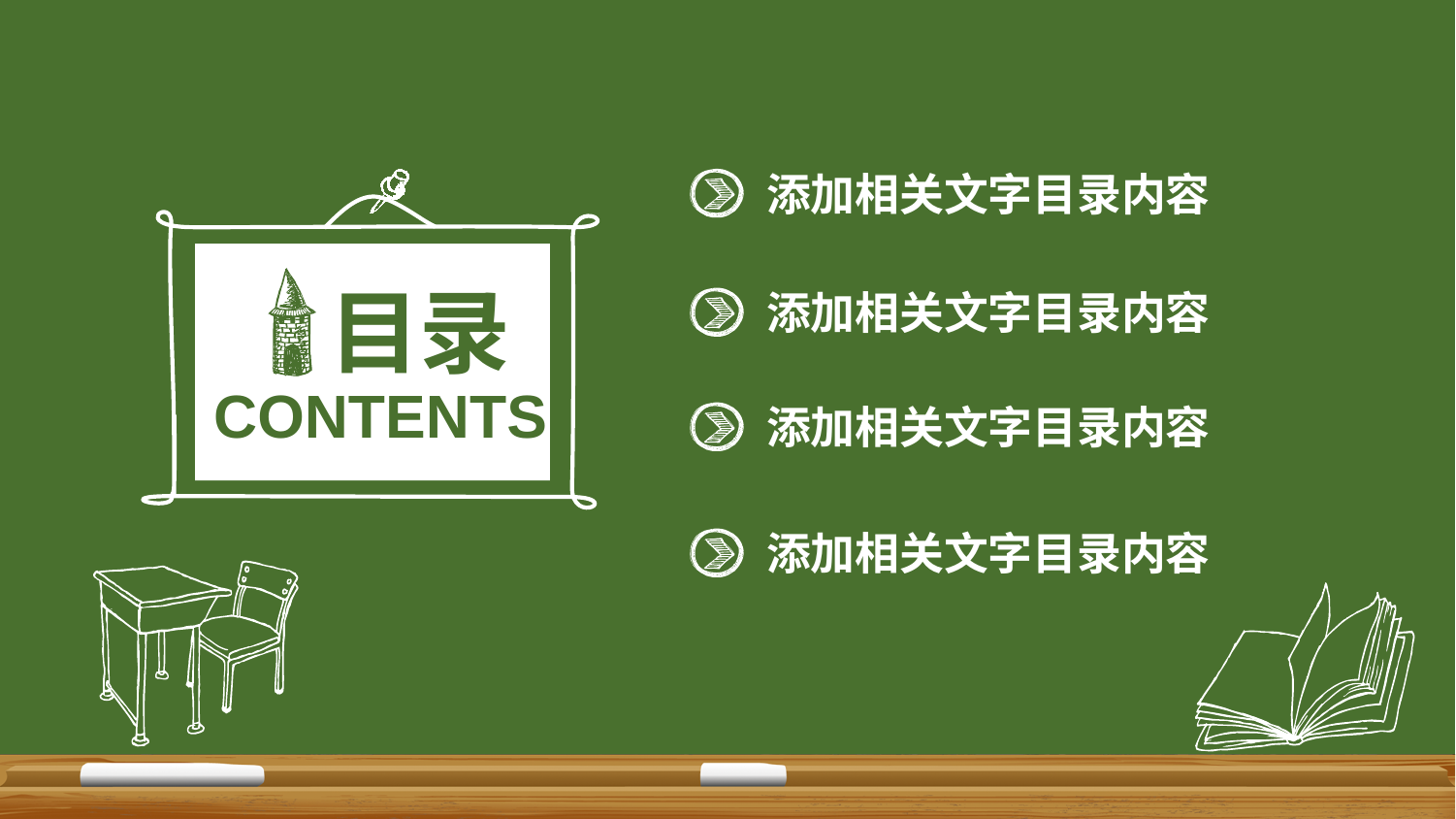

添加相关文字目录内容

目录
添加相关文字目录内容

CONTENTS
添加相关文字目录内容

添加相关文字目录内容